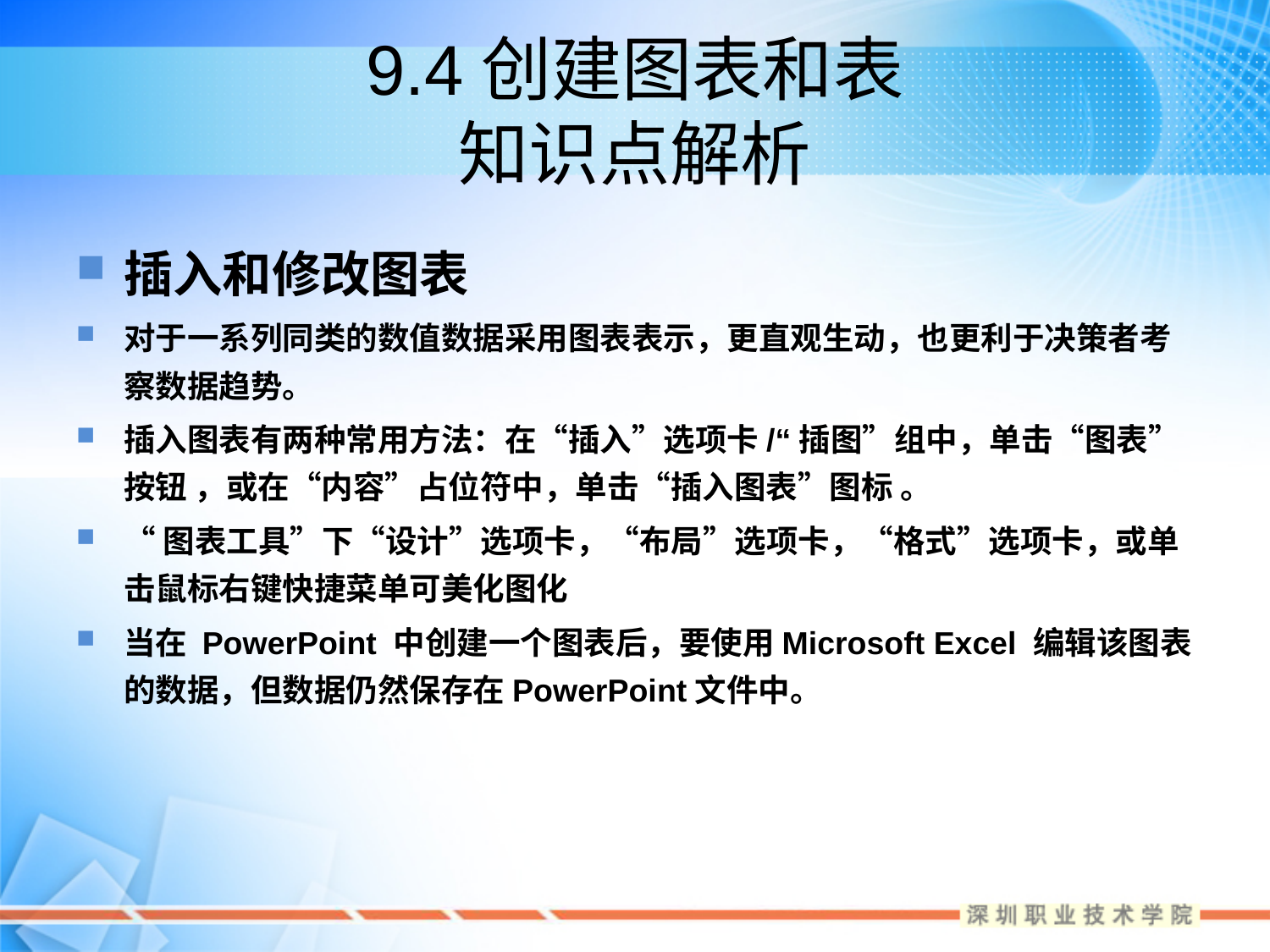

# 9.4创建图表和表 知识点解析
插入和修改图表
对于一系列同类的数值数据采用图表表示，更直观生动，也更利于决策者考察数据趋势。
插入图表有两种常用方法：在“插入”选项卡/“插图”组中，单击“图表”按钮 ，或在“内容”占位符中，单击“插入图表”图标 。
“图表工具”下“设计”选项卡，“布局”选项卡，“格式”选项卡，或单击鼠标右键快捷菜单可美化图化
当在 PowerPoint 中创建一个图表后，要使用Microsoft Excel 编辑该图表的数据，但数据仍然保存在PowerPoint文件中。